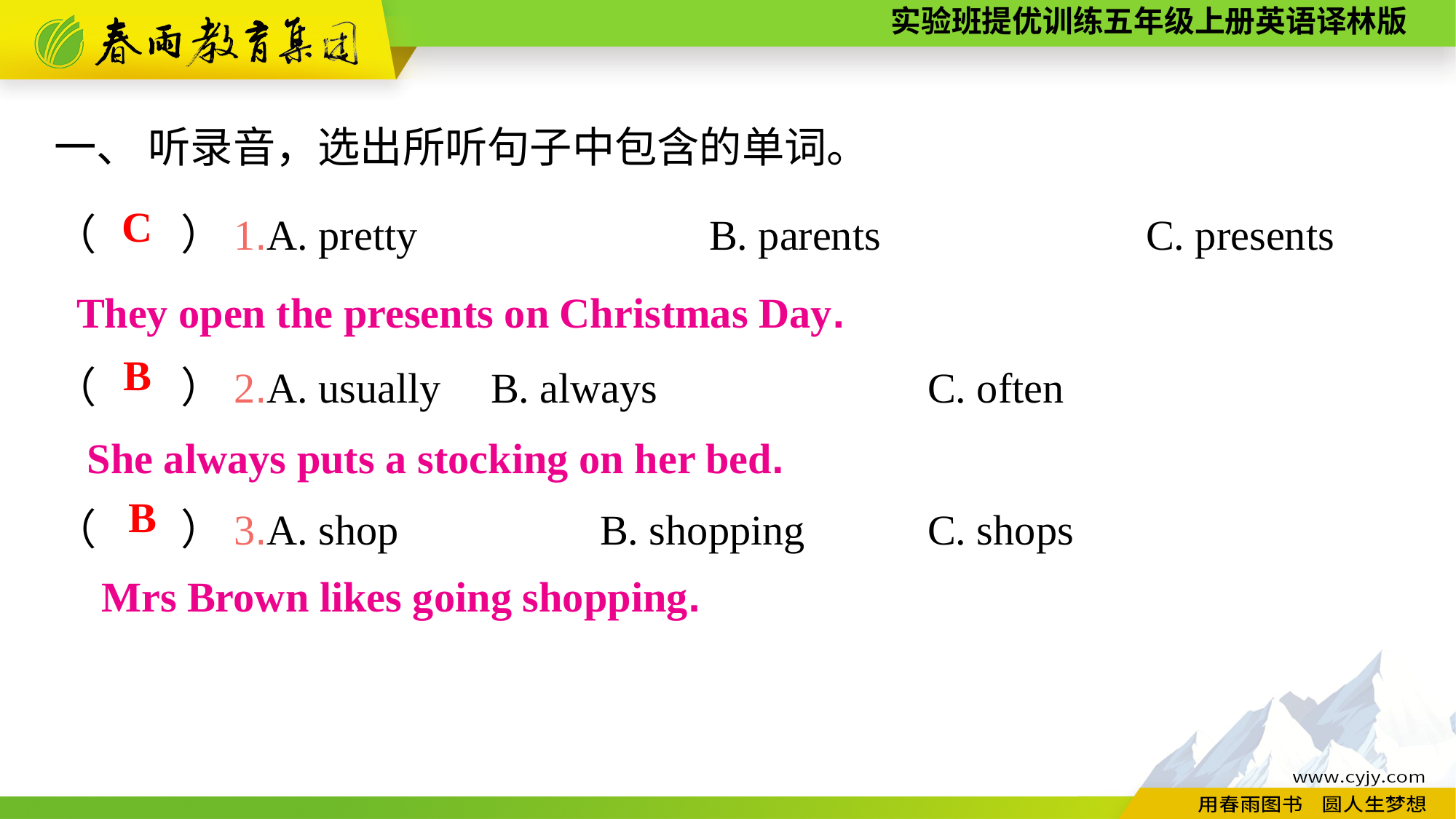

一、 听录音，选出所听句子中包含的单词。

（　　）1.A. pretty　　　　　	B. parents　　　　	C. presents

（　　）2.A. usually	B. always			C. often

（　　）3.A. shop		B. shopping		C. shops
C
They open the presents on Christmas Day.
B
She always puts a stocking on her bed.
B
Mrs Brown likes going shopping.